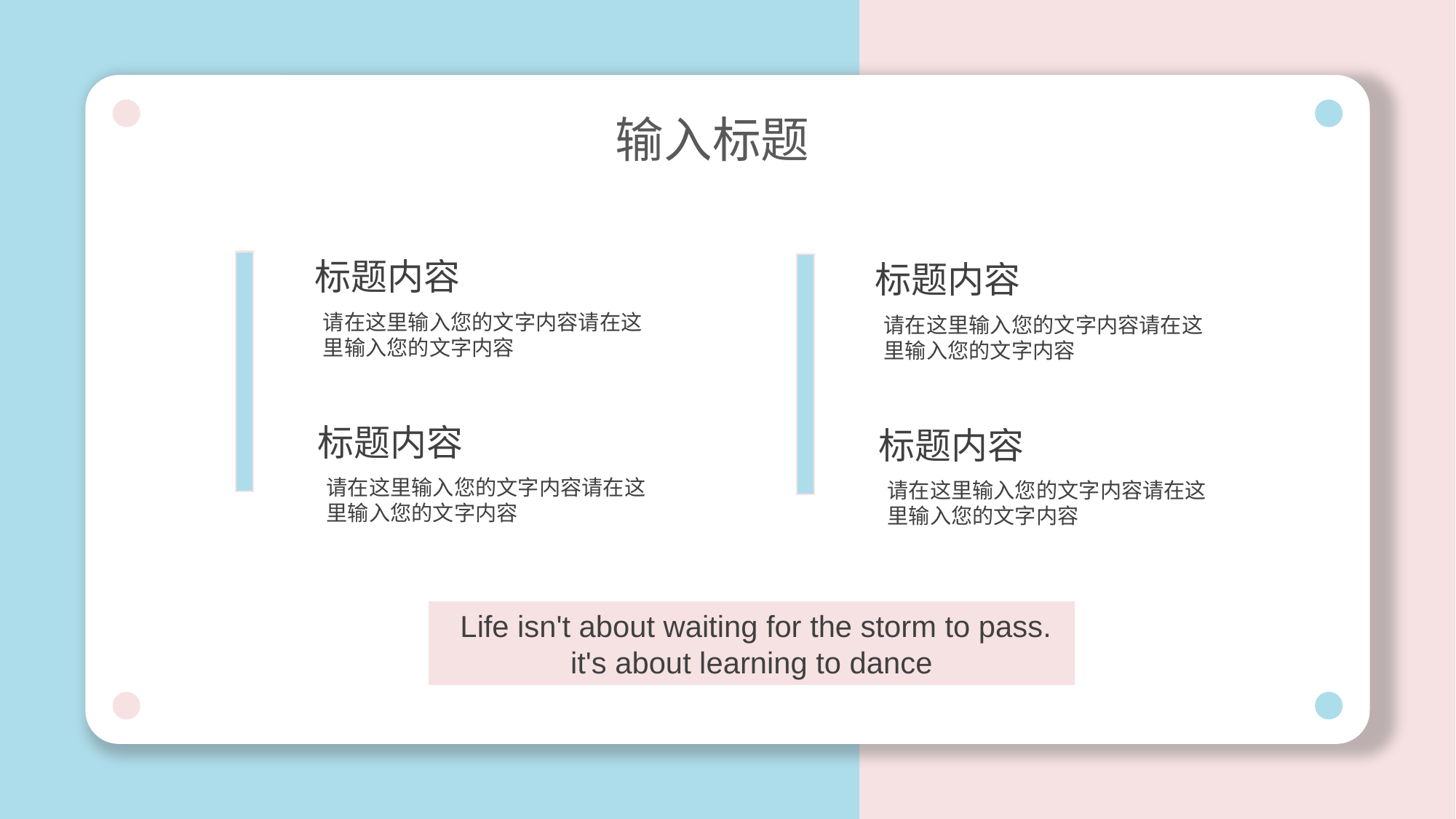

输入标题
标题内容
请在这里输入您的文字内容请在这里输入您的文字内容

标题内容
请在这里输入您的文字内容请在这里输入您的文字内容

标题内容
请在这里输入您的文字内容请在这里输入您的文字内容
标题内容
请在这里输入您的文字内容请在这里输入您的文字内容
 Life isn't about waiting for the storm to pass. it's about learning to dance